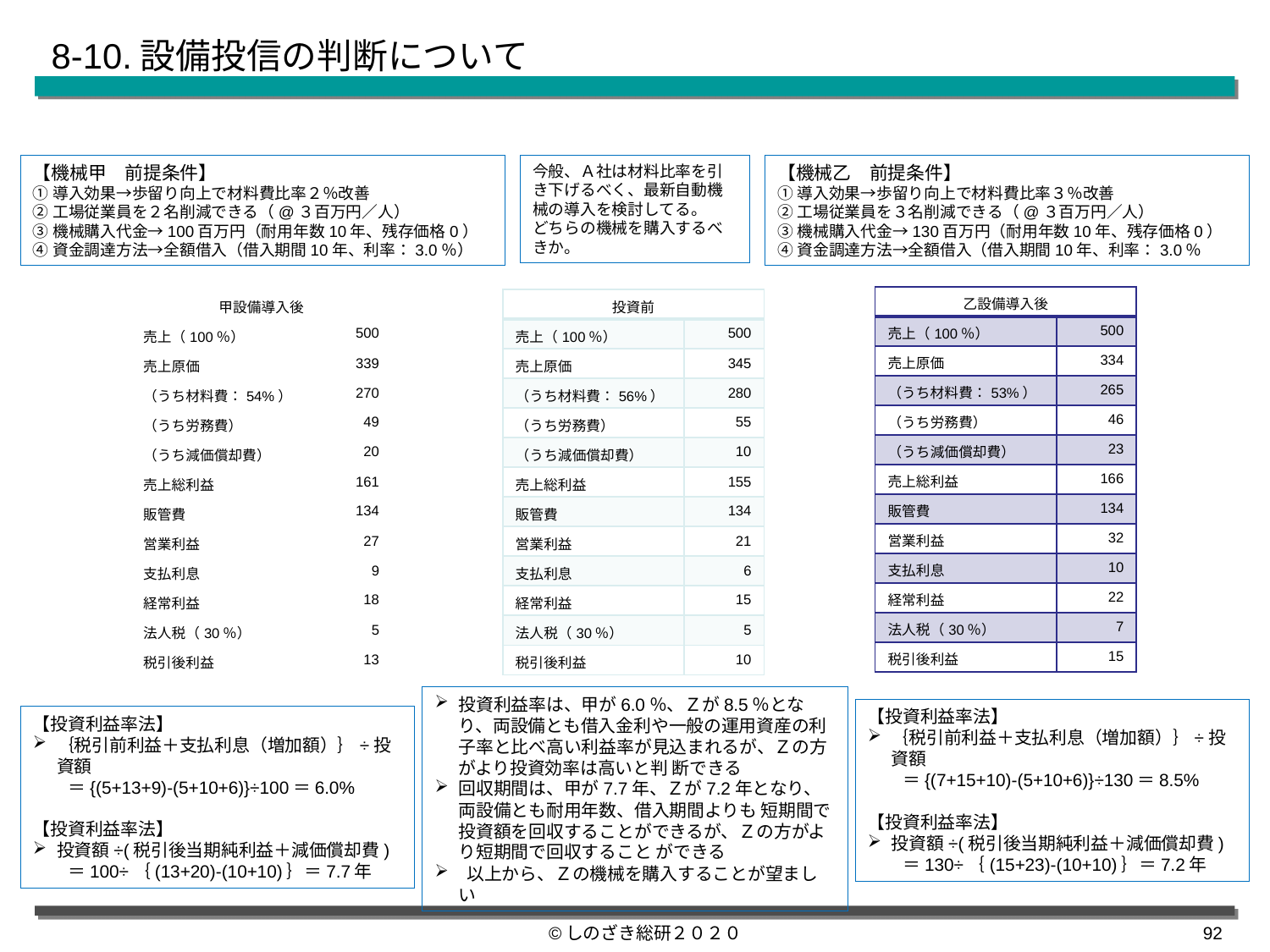

8-10.設備投信の判断について
【機械甲　前提条件】
①導入効果→歩留り向上で材料費比率２％改善
②工場従業員を２名削減できる（@３百万円／人）
③機械購入代金→100百万円（耐用年数10年、残存価格0）
④資金調達方法→全額借入（借入期間10年、利率：3.0％）
今般、Ａ社は材料比率を引き下げるべく、最新自動機械の導入を検討してる。
どちらの機械を購入するべきか。
【機械乙　前提条件】
①導入効果→歩留り向上で材料費比率３％改善
②工場従業員を３名削減できる（@３百万円／人）
③機械購入代金→130百万円（耐用年数10年、残存価格0）
④資金調達方法→全額借入（借入期間10年、利率：3.0％
| 乙設備導入後 |  |
| --- | --- |
| 売上（100％） | 500 |
| 売上原価 | 334 |
| （うち材料費：53%） | 265 |
| （うち労務費） | 46 |
| （うち減価償却費） | 23 |
| 売上総利益 | 166 |
| 販管費 | 134 |
| 営業利益 | 32 |
| 支払利息 | 10 |
| 経常利益 | 22 |
| 法人税（30％） | 7 |
| 税引後利益 | 15 |
| 甲設備導入後 |  |
| --- | --- |
| 売上（100％） | 500 |
| 売上原価 | 339 |
| （うち材料費：54%） | 270 |
| （うち労務費） | 49 |
| （うち減価償却費） | 20 |
| 売上総利益 | 161 |
| 販管費 | 134 |
| 営業利益 | 27 |
| 支払利息 | 9 |
| 経常利益 | 18 |
| 法人税（30％） | 5 |
| 税引後利益 | 13 |
| 投資前 |  |
| --- | --- |
| 売上（100％） | 500 |
| 売上原価 | 345 |
| （うち材料費：56%） | 280 |
| （うち労務費） | 55 |
| （うち減価償却費） | 10 |
| 売上総利益 | 155 |
| 販管費 | 134 |
| 営業利益 | 21 |
| 支払利息 | 6 |
| 経常利益 | 15 |
| 法人税（30％） | 5 |
| 税引後利益 | 10 |
投資利益率は、甲が6.0％、Ｚが8.5％となり、両設備とも借入金利や一般の運用資産の利子率と比べ高い利益率が見込まれるが、Ｚの方がより投資効率は高いと判 断できる
回収期間は、甲が7.7年、Ｚが7.2年となり、両設備とも耐用年数、借入期間よりも 短期間で投資額を回収することができるが、Ｚの方がより短期間で回収すること ができる
 以上から、Ｚの機械を購入することが望ましい
【投資利益率法】
｛税引前利益＋支払利息（増加額）｝÷投資額
　　＝{(7+15+10)-(5+10+6)}÷130＝8.5%

【投資利益率法】
投資額÷(税引後当期純利益＋減価償却費)
　　＝130÷｛(15+23)-(10+10)｝＝7.2年
【投資利益率法】
｛税引前利益＋支払利息（増加額）｝÷投資額
　　＝{(5+13+9)-(5+10+6)}÷100＝6.0%

【投資利益率法】
投資額÷(税引後当期純利益＋減価償却費)
　　＝100÷｛(13+20)-(10+10)｝＝7.7年
©しのざき総研２０２０
92